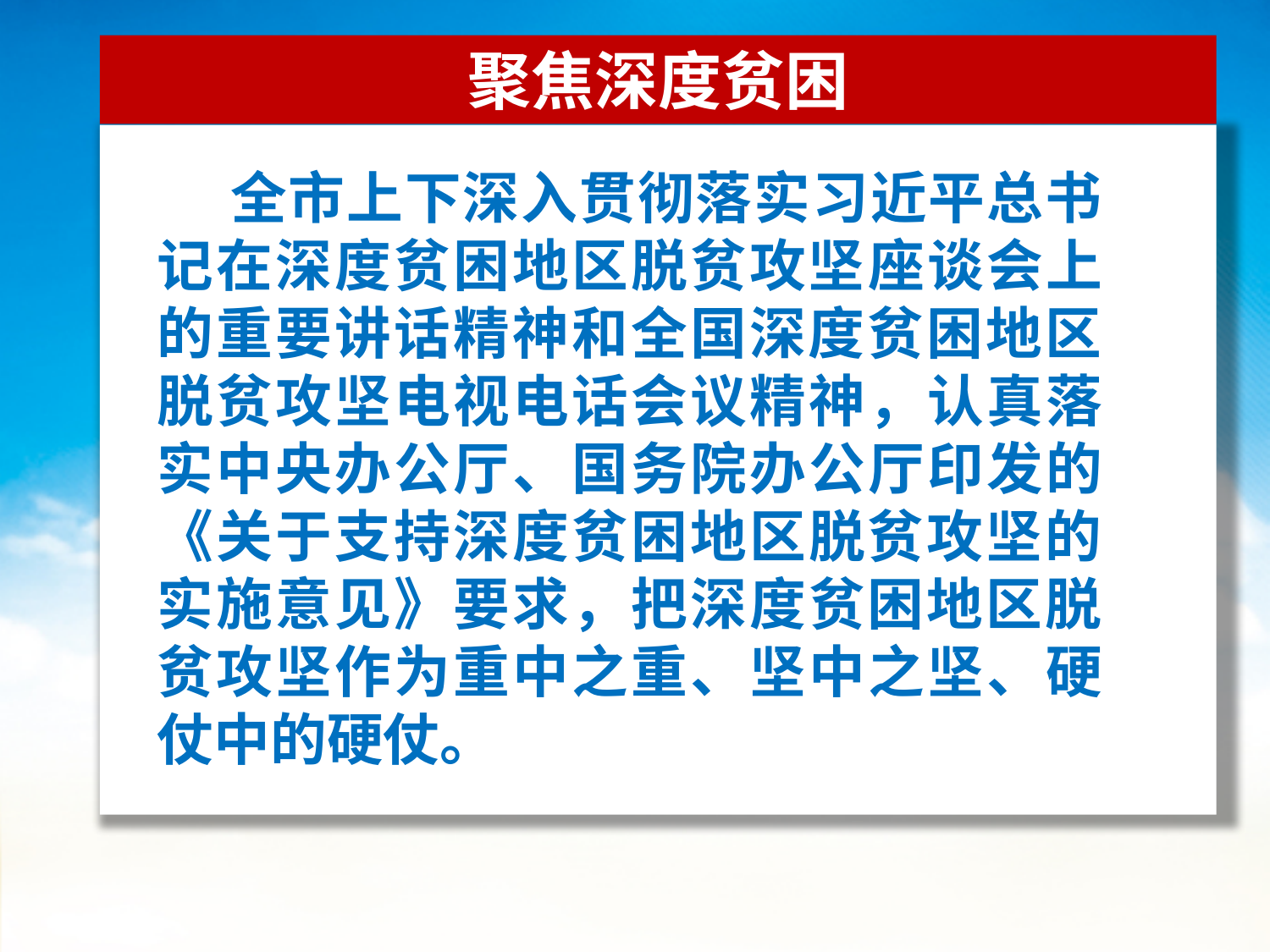

聚焦深度贫困

    全市上下深入贯彻落实习近平总书记在深度贫困地区脱贫攻坚座谈会上的重要讲话精神和全国深度贫困地区脱贫攻坚电视电话会议精神，认真落实中央办公厅、国务院办公厅印发的《关于支持深度贫困地区脱贫攻坚的实施意见》要求，把深度贫困地区脱贫攻坚作为重中之重、坚中之坚、硬仗中的硬仗。